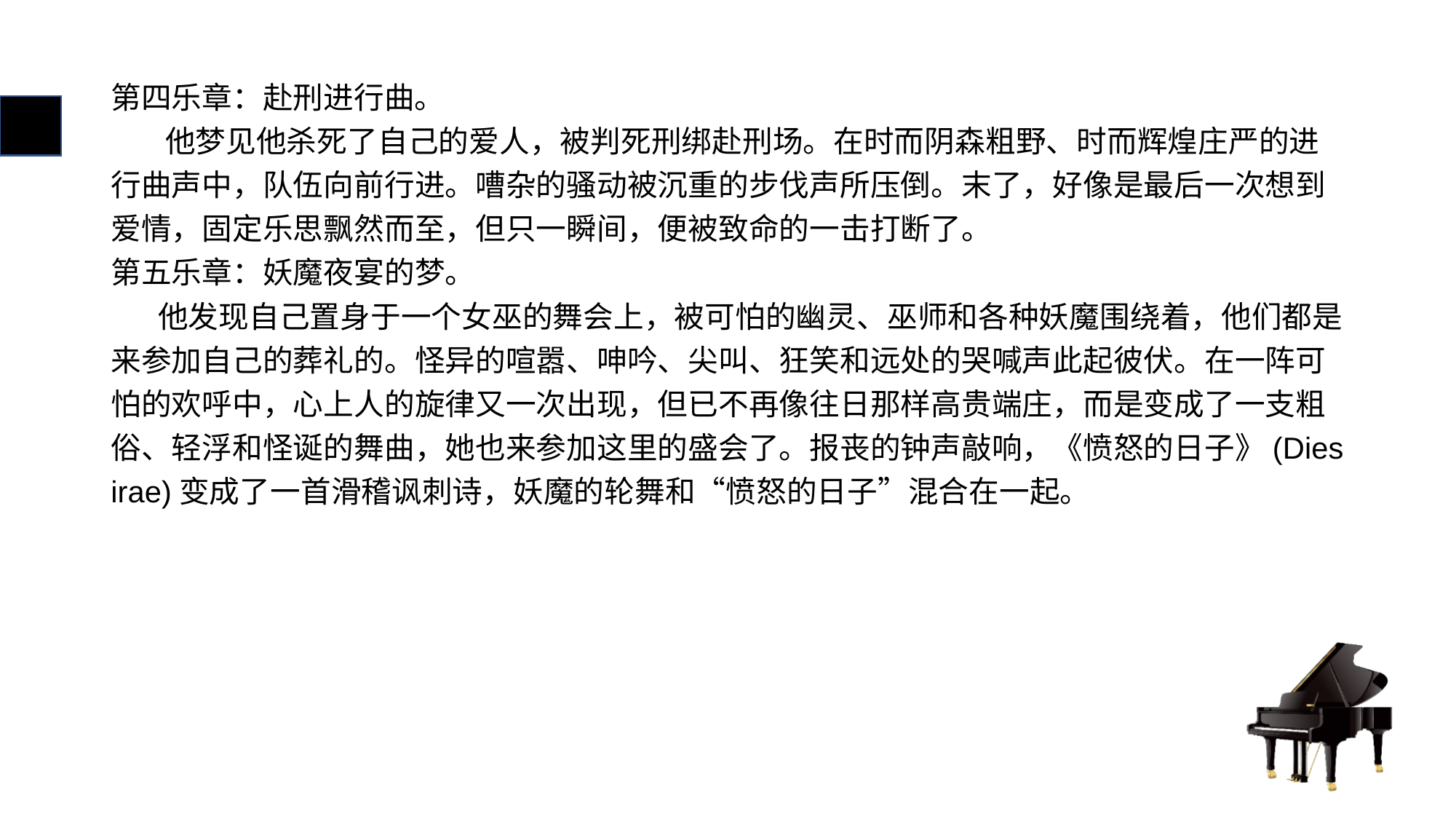

# 第四乐章：赴刑进行曲。
       他梦见他杀死了自己的爱人，被判死刑绑赴刑场。在时而阴森粗野、时而辉煌庄严的进行曲声中，队伍向前行进。嘈杂的骚动被沉重的步伐声所压倒。末了，好像是最后一次想到爱情，固定乐思飘然而至，但只一瞬间，便被致命的一击打断了。
第五乐章：妖魔夜宴的梦。
       他发现自己置身于一个女巫的舞会上，被可怕的幽灵、巫师和各种妖魔围绕着，他们都是来参加自己的葬礼的。怪异的喧嚣、呻吟、尖叫、狂笑和远处的哭喊声此起彼伏。在一阵可怕的欢呼中，心上人的旋律又一次出现，但已不再像往日那样高贵端庄，而是变成了一支粗俗、轻浮和怪诞的舞曲，她也来参加这里的盛会了。报丧的钟声敲响，《愤怒的日子》(Dies irae)变成了一首滑稽讽刺诗，妖魔的轮舞和“愤怒的日子”混合在一起。